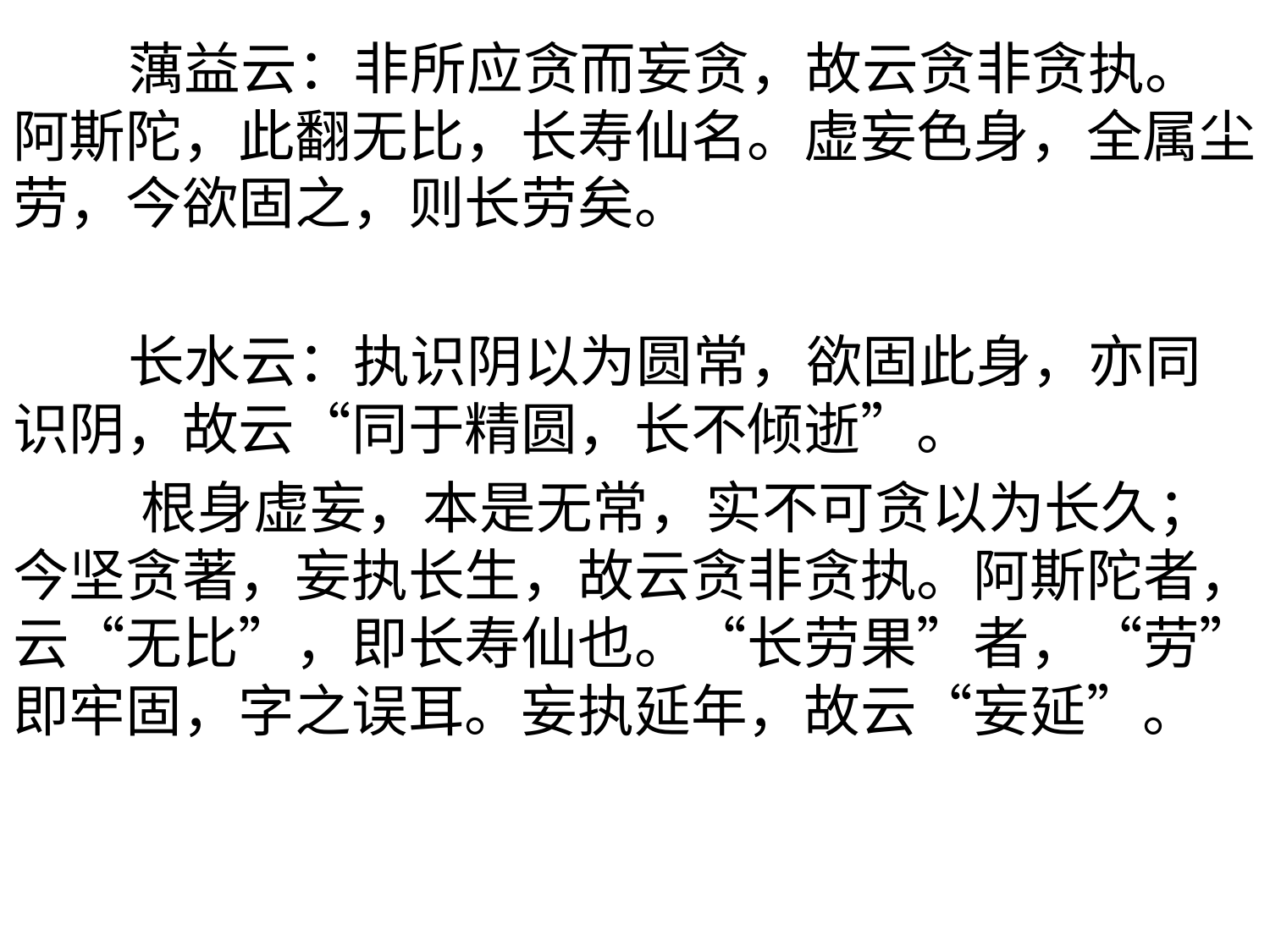

蕅益云：非所应贪而妄贪，故云贪非贪执。阿斯陀，此翻无比，长寿仙名。虚妄色身，全属尘劳，今欲固之，则长劳矣。

        长水云：执识阴以为圆常，欲固此身，亦同识阴，故云“同于精圆，长不倾逝”。
         根身虚妄，本是无常，实不可贪以为长久；今坚贪著，妄执长生，故云贪非贪执。阿斯陀者，云“无比”，即长寿仙也。“长劳果”者，“劳”即牢固，字之误耳。妄执延年，故云“妄延”。